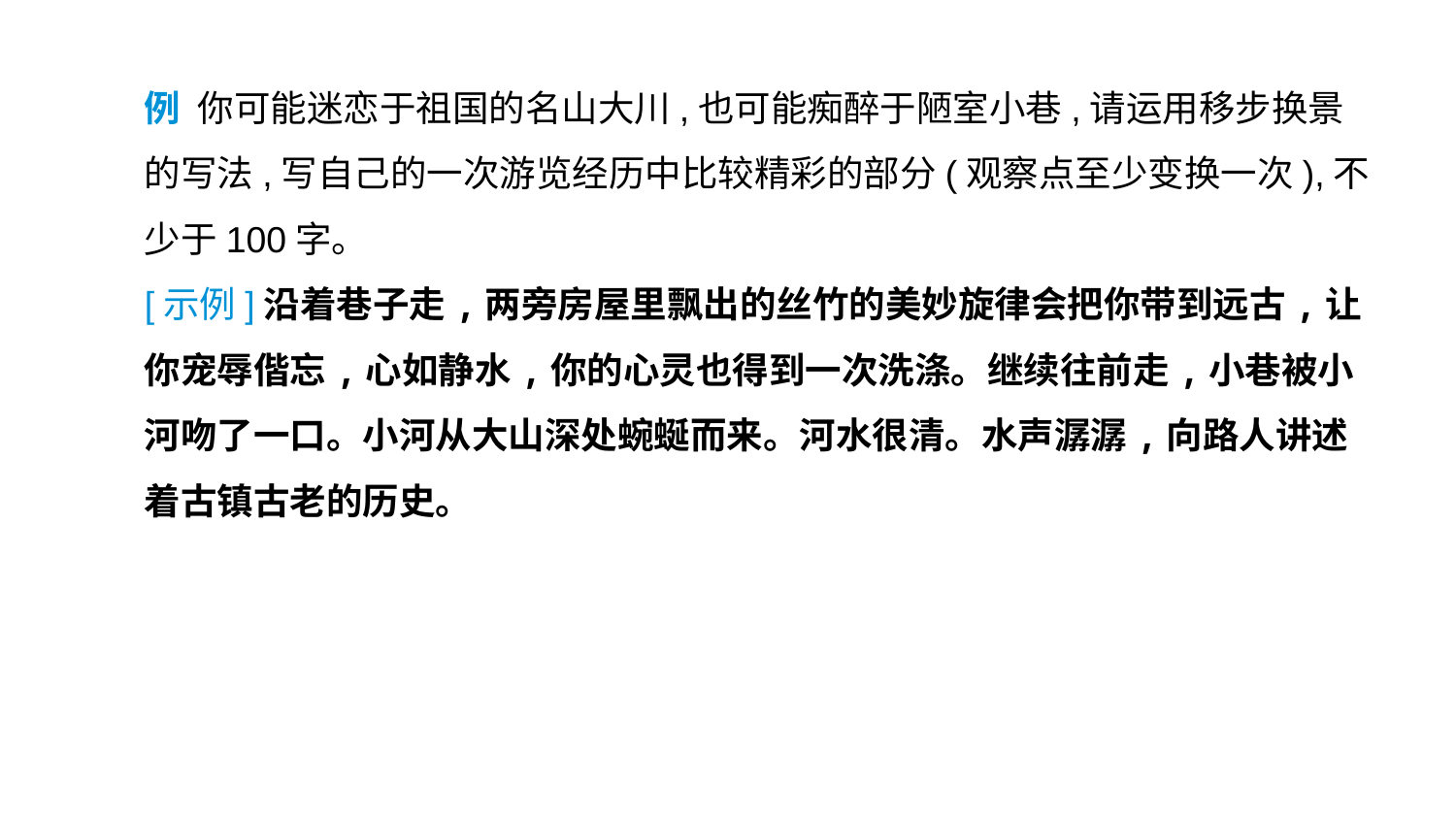

例  你可能迷恋于祖国的名山大川,也可能痴醉于陋室小巷,请运用移步换景的写法,写自己的一次游览经历中比较精彩的部分(观察点至少变换一次),不少于100字。
[示例]沿着巷子走,两旁房屋里飘出的丝竹的美妙旋律会把你带到远古,让你宠辱偕忘,心如静水,你的心灵也得到一次洗涤。继续往前走,小巷被小河吻了一口。小河从大山深处蜿蜒而来。河水很清。水声潺潺,向路人讲述着古镇古老的历史。